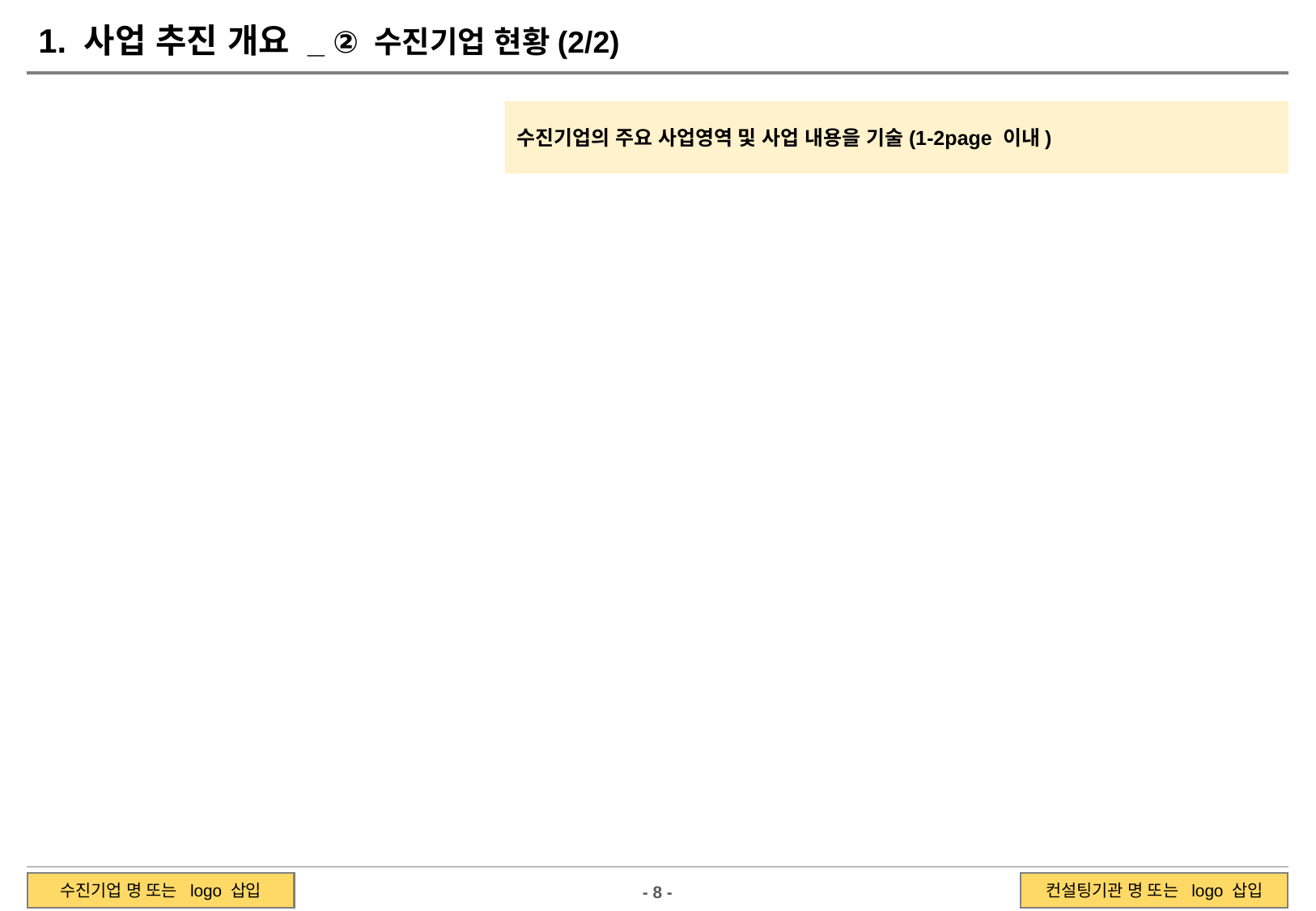

1. 사업 추진 개요 _ ② 수진기업 현황(2/2)
수진기업의 주요 사업영역 및 사업 내용을 기술(1-2page 이내)